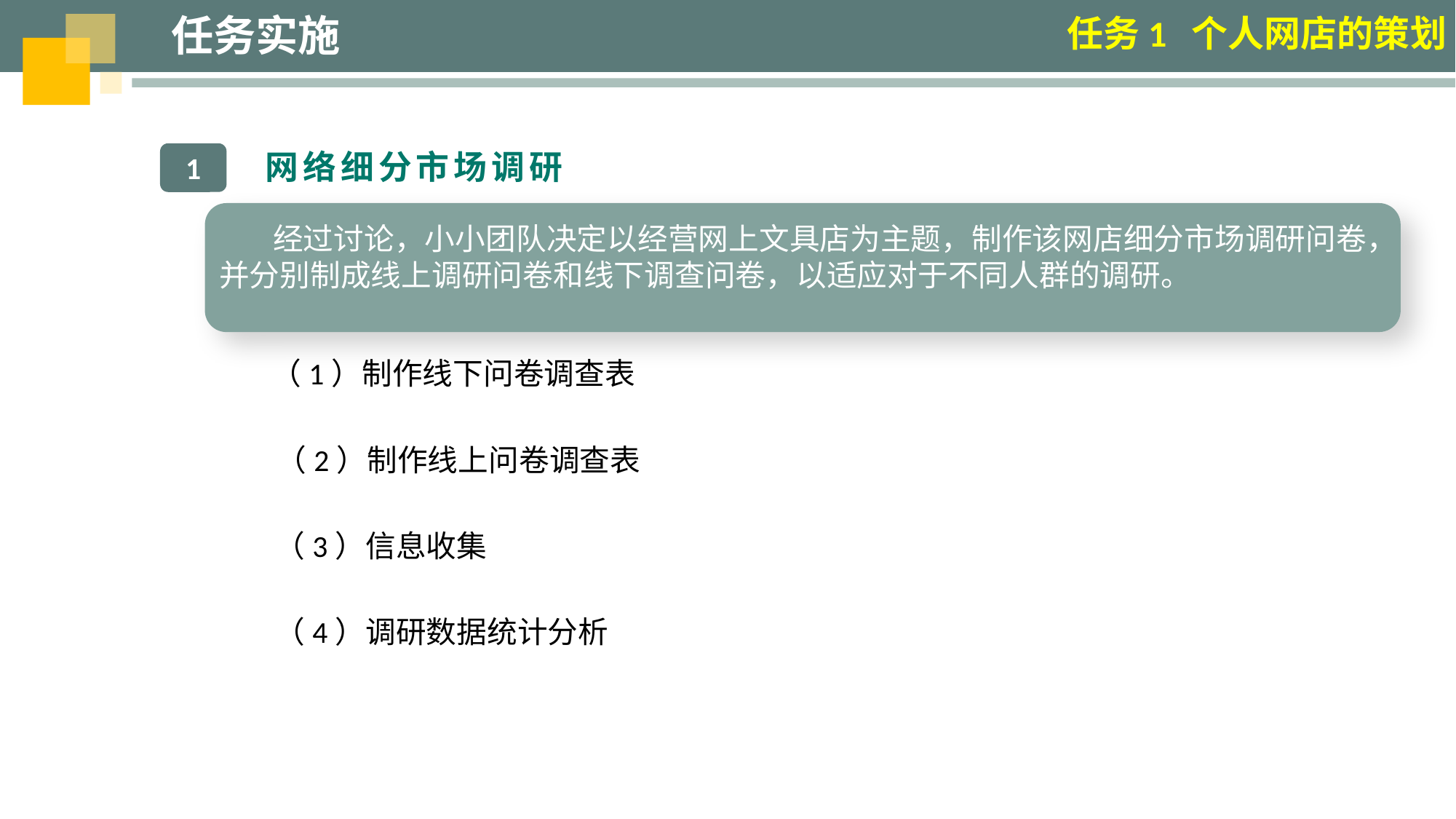

任务实施
任务1  个人网店的策划

网络细分市场调研
1

经过讨论，小小团队决定以经营网上文具店为主题，制作该网店细分市场调研问卷， 并分别制成线上调研问卷和线下调查问卷，以适应对于不同人群的调研。
（1）制作线下问卷调查表
（2）制作线上问卷调查表
（3）信息收集
（4）调研数据统计分析